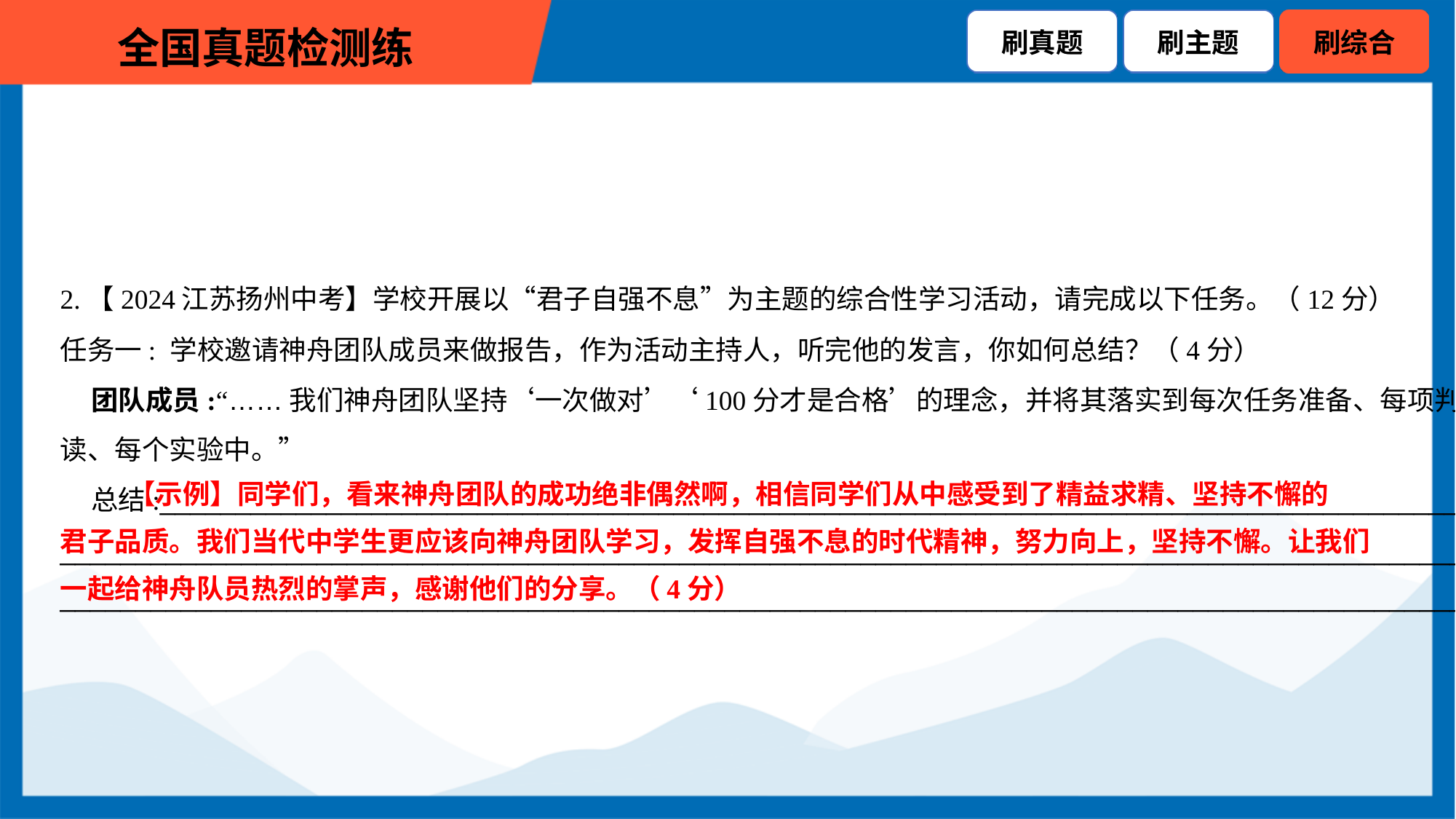

2.【2024江苏扬州中考】学校开展以“君子自强不息”为主题的综合性学习活动，请完成以下任务。（12分）
任务一: 学校邀请神舟团队成员来做报告，作为活动主持人，听完他的发言，你如何总结？（4分）
    团队成员:“……我们神舟团队坚持‘一次做对’‘100分才是合格’的理念，并将其落实到每次任务准备、每项判
读、每个实验中。”
    总结:_________________________________________________________________________________________
_________________________________________________________________________________________________
_________________________________________________________________________________________________
          【示例】同学们，看来神舟团队的成功绝非偶然啊，相信同学们从中感受到了精益求精、坚持不懈的
君子品质。我们当代中学生更应该向神舟团队学习，发挥自强不息的时代精神，努力向上，坚持不懈。让我们
一起给神舟队员热烈的掌声，感谢他们的分享。（4分）